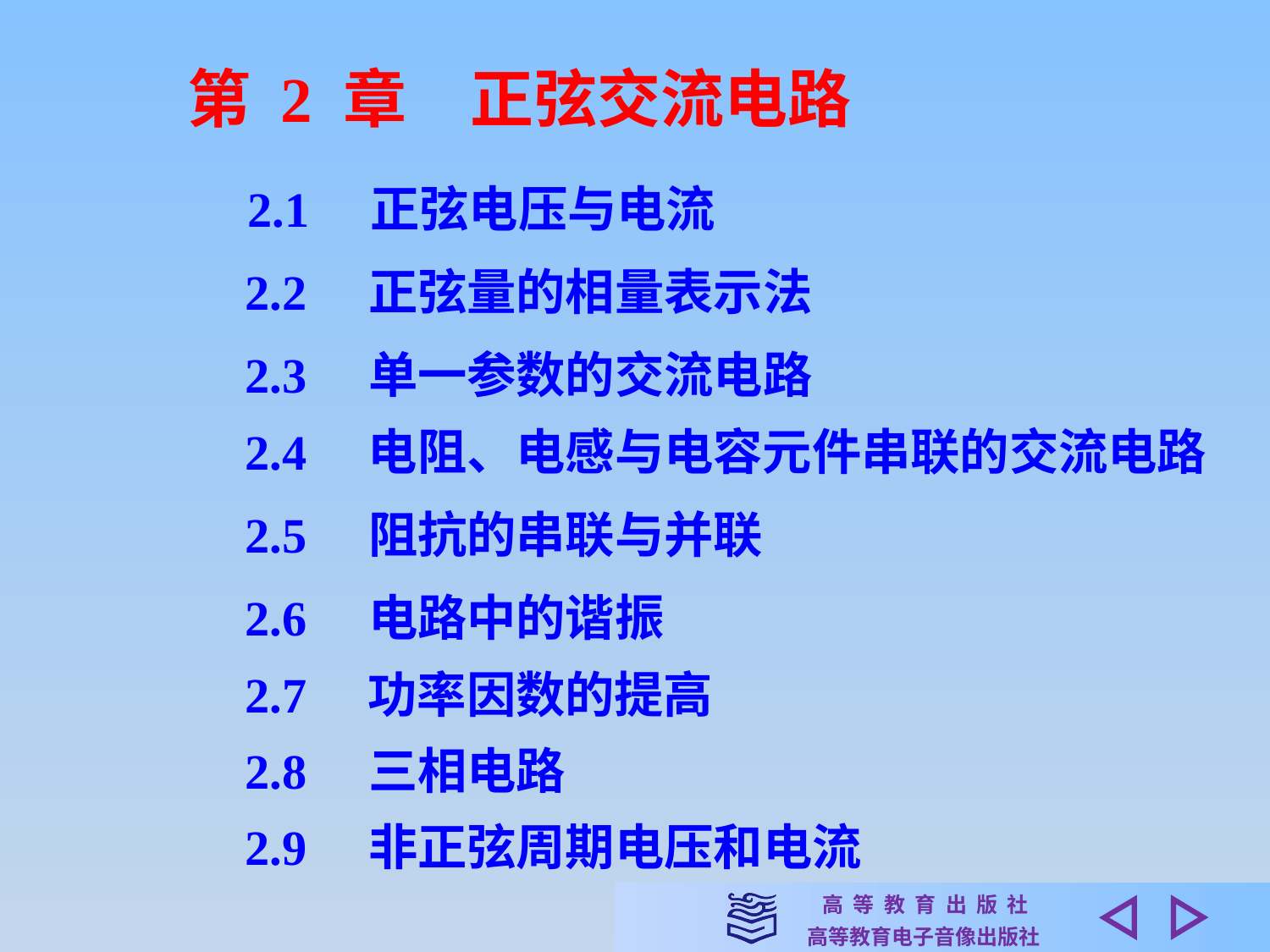

第 2 章　正弦交流电路
2.1　正弦电压与电流
2.2　正弦量的相量表示法
2.3　单一参数的交流电路
2.4　电阻、电感与电容元件串联的交流电路
2.5　阻抗的串联与并联
2.6　电路中的谐振
2.7　功率因数的提高
2.8　三相电路
2.9　非正弦周期电压和电流